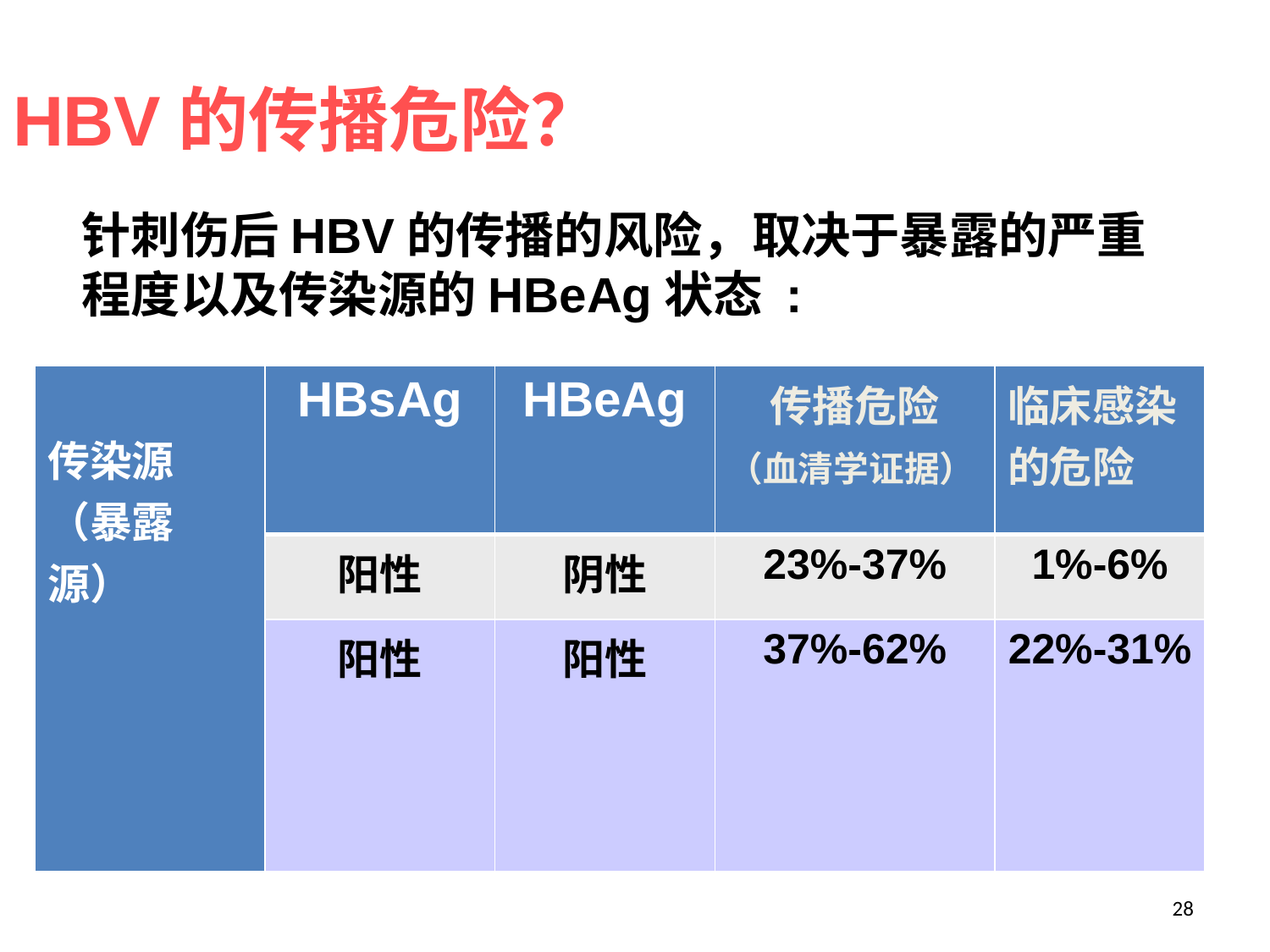

HBV的传播危险？
针刺伤后HBV的传播的风险，取决于暴露的严重程度以及传染源的HBeAg状态 :

| 传染源 （暴露源） | HBsAg | HBeAg | 传播危险 （血清学证据） | 临床感染的危险 |
| --- | --- | --- | --- | --- |
|  | 阳性 | 阴性 | 23%-37% | 1%-6% |
|  | 阳性 | 阳性 | 37%-62% | 22%-31% |
28